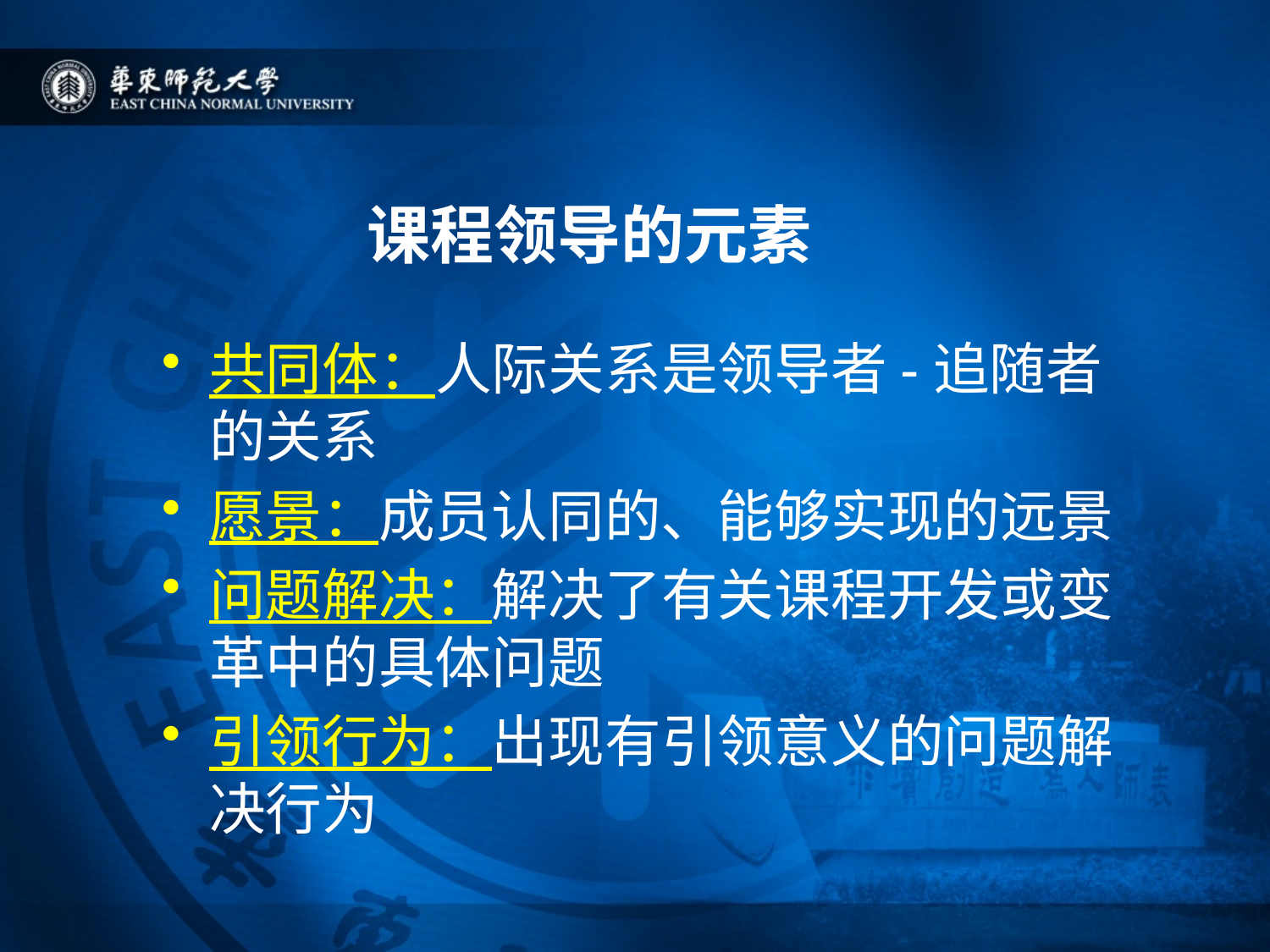

# 课程领导的元素
共同体：人际关系是领导者-追随者的关系
愿景：成员认同的、能够实现的远景
问题解决：解决了有关课程开发或变革中的具体问题
引领行为：出现有引领意义的问题解决行为